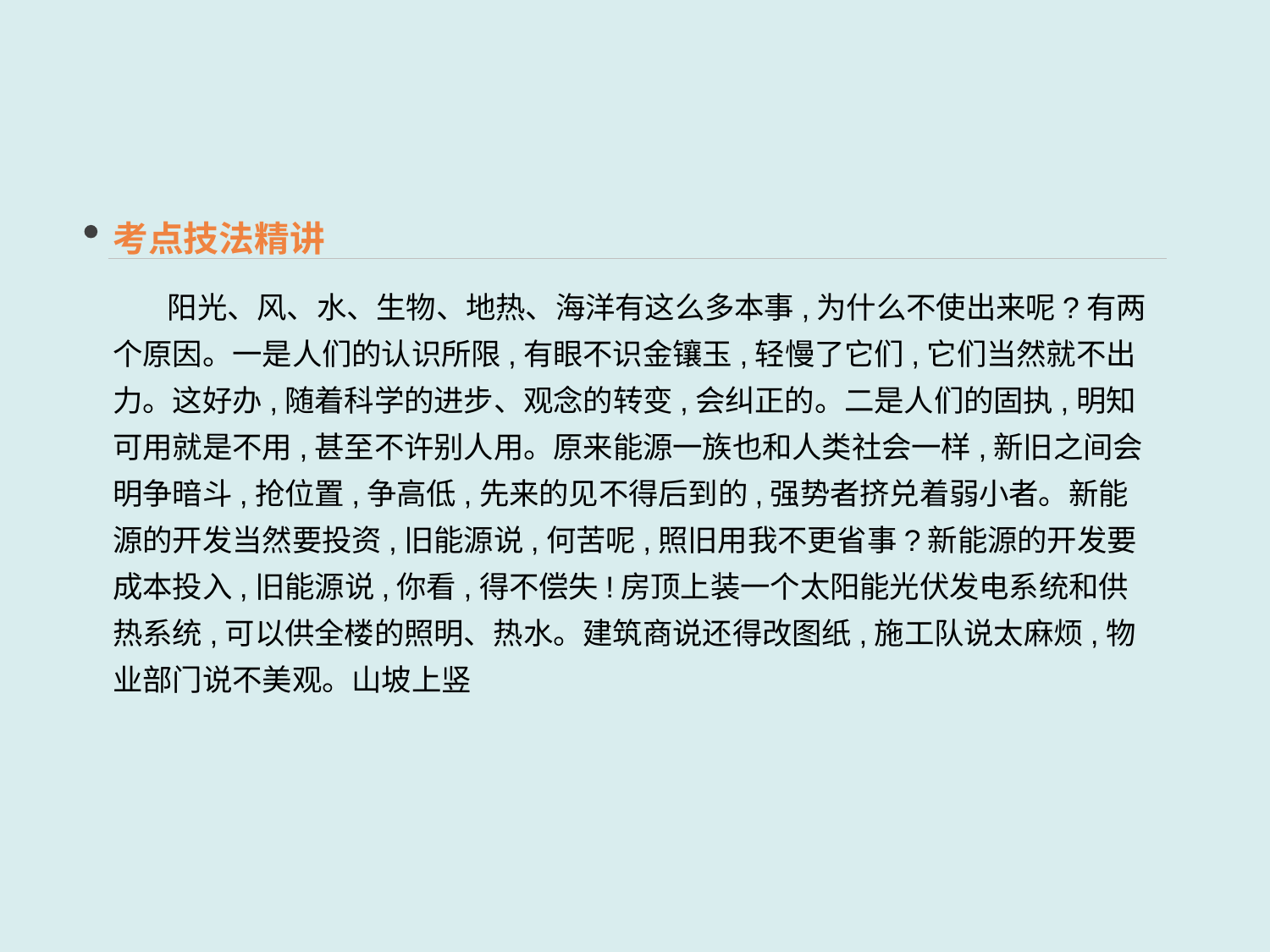

考点技法精讲

       阳光、风、水、生物、地热、海洋有这么多本事,为什么不使出来呢?有两个原因。一是人们的认识所限,有眼不识金镶玉,轻慢了它们,它们当然就不出力。这好办,随着科学的进步、观念的转变,会纠正的。二是人们的固执,明知可用就是不用,甚至不许别人用。原来能源一族也和人类社会一样,新旧之间会明争暗斗,抢位置,争高低,先来的见不得后到的,强势者挤兑着弱小者。新能源的开发当然要投资,旧能源说,何苦呢,照旧用我不更省事?新能源的开发要成本投入,旧能源说,你看,得不偿失!房顶上装一个太阳能光伏发电系统和供热系统,可以供全楼的照明、热水。建筑商说还得改图纸,施工队说太麻烦,物业部门说不美观。山坡上竖